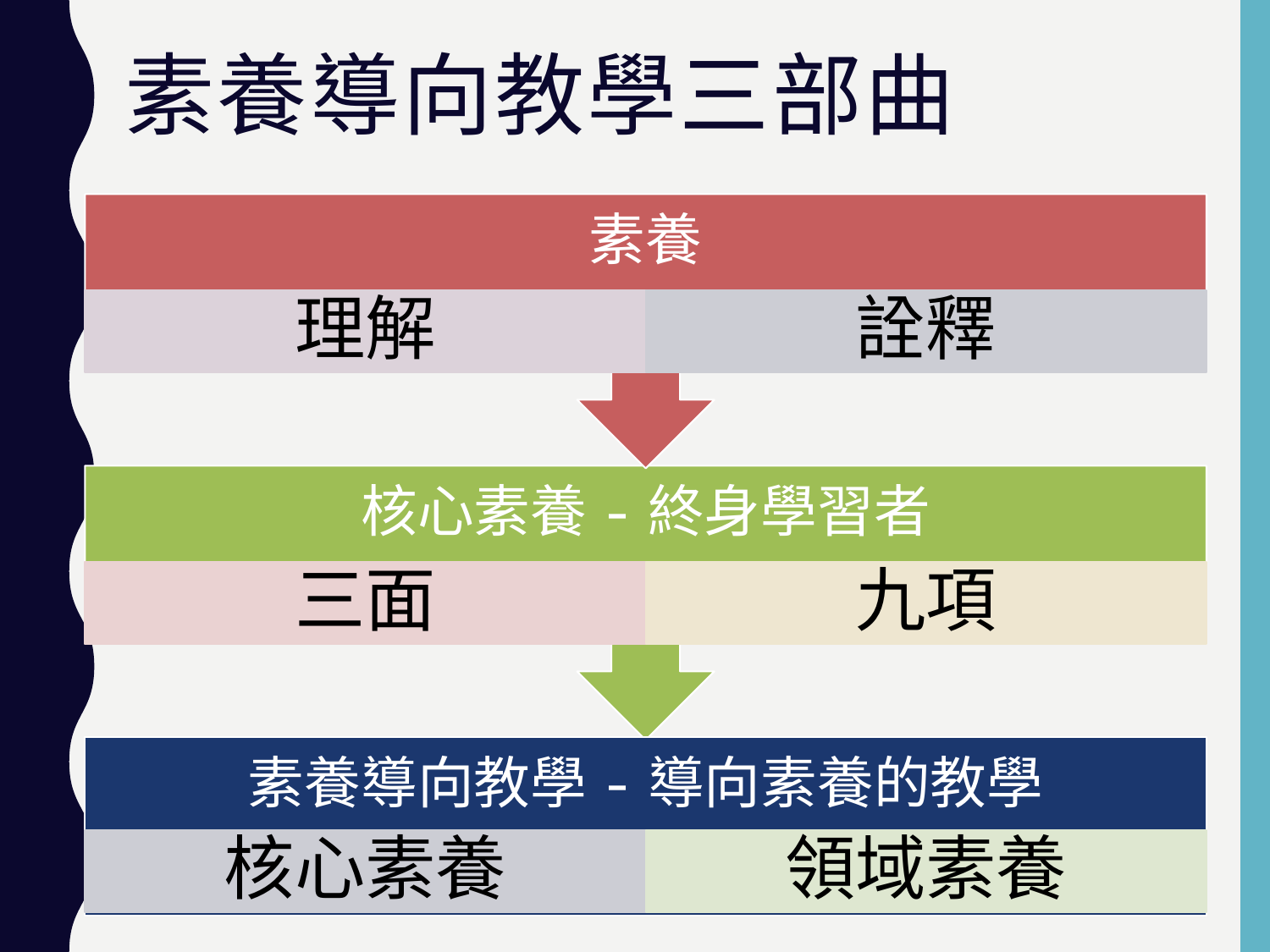

# 素養導向教學三部曲
素養
理解
詮釋
核心素養-終身學習者
三面
九項
素養導向教學-導向素養的教學
核心素養
領域素養
11
11